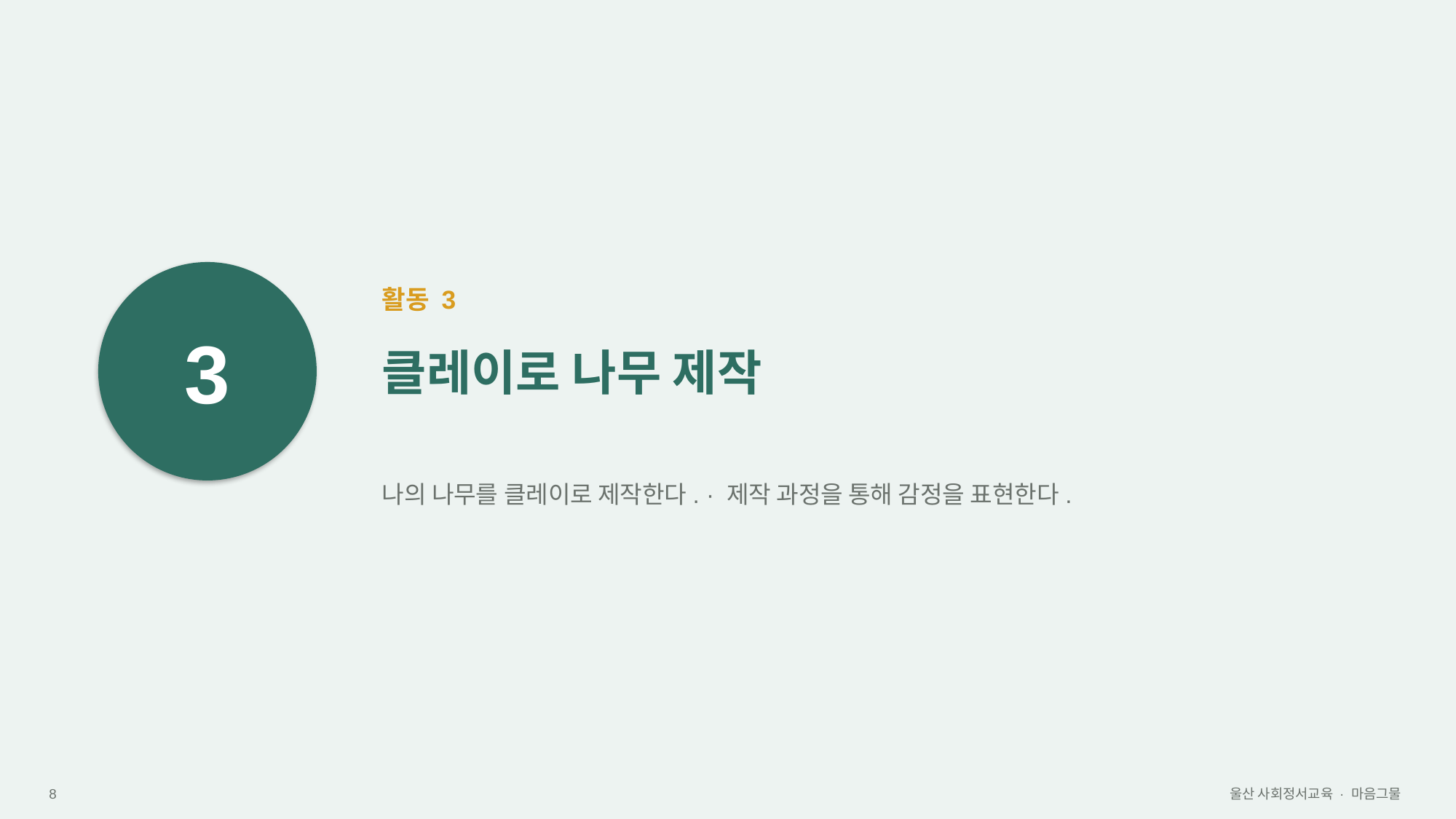

3
활동 3
클레이로 나무 제작
나의 나무를 클레이로 제작한다. · 제작 과정을 통해 감정을 표현한다.
8
울산 사회정서교육 · 마음그물